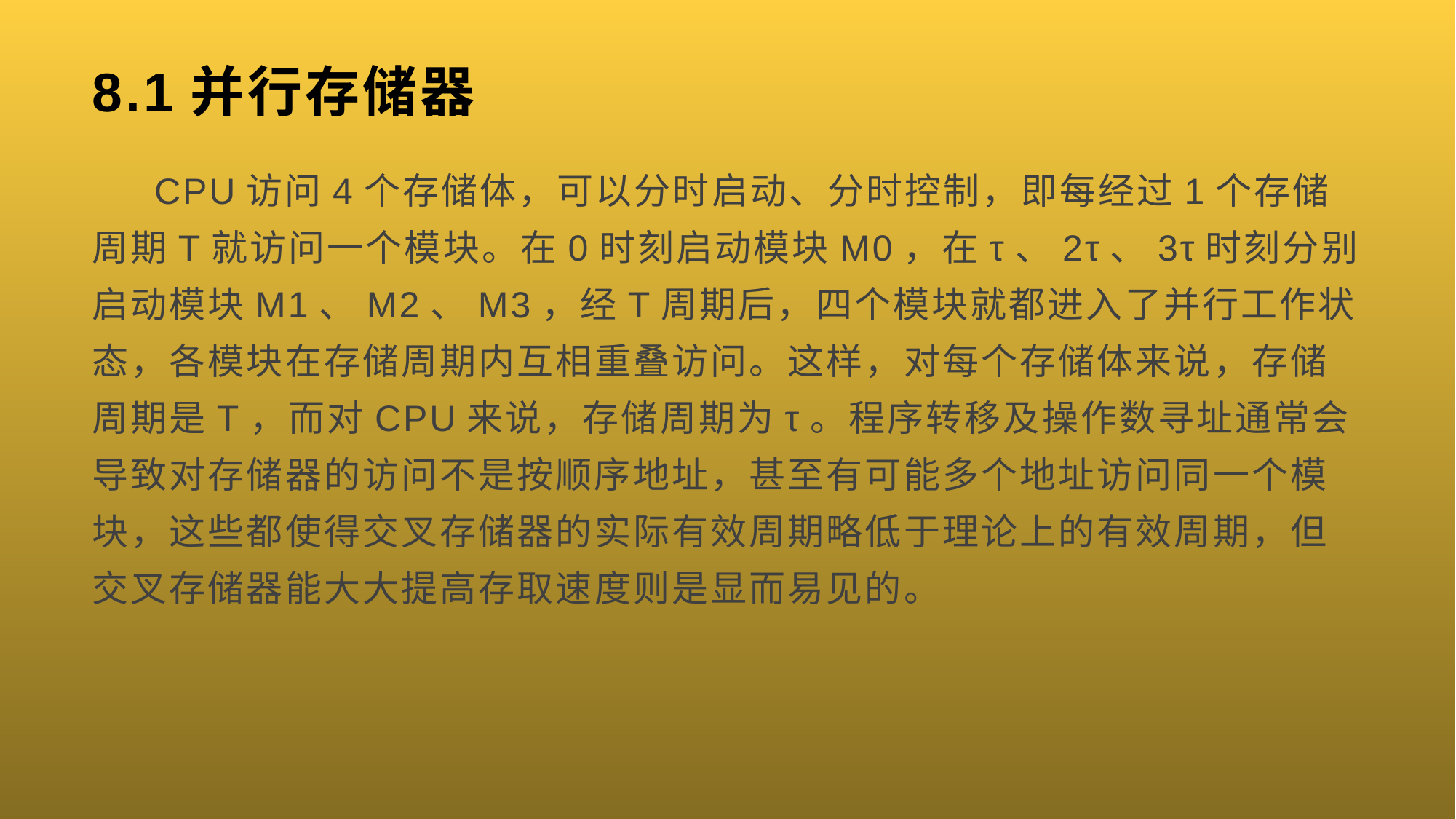

# 8.1并行存储器
     CPU访问4个存储体，可以分时启动、分时控制，即每经过1个存储周期T就访问一个模块。在0时刻启动模块M0，在τ、2τ、3τ时刻分别启动模块M1、M2、M3，经T周期后，四个模块就都进入了并行工作状态，各模块在存储周期内互相重叠访问。这样，对每个存储体来说，存储周期是T，而对CPU来说，存储周期为τ。程序转移及操作数寻址通常会导致对存储器的访问不是按顺序地址，甚至有可能多个地址访问同一个模块，这些都使得交叉存储器的实际有效周期略低于理论上的有效周期，但交叉存储器能大大提高存取速度则是显而易见的。